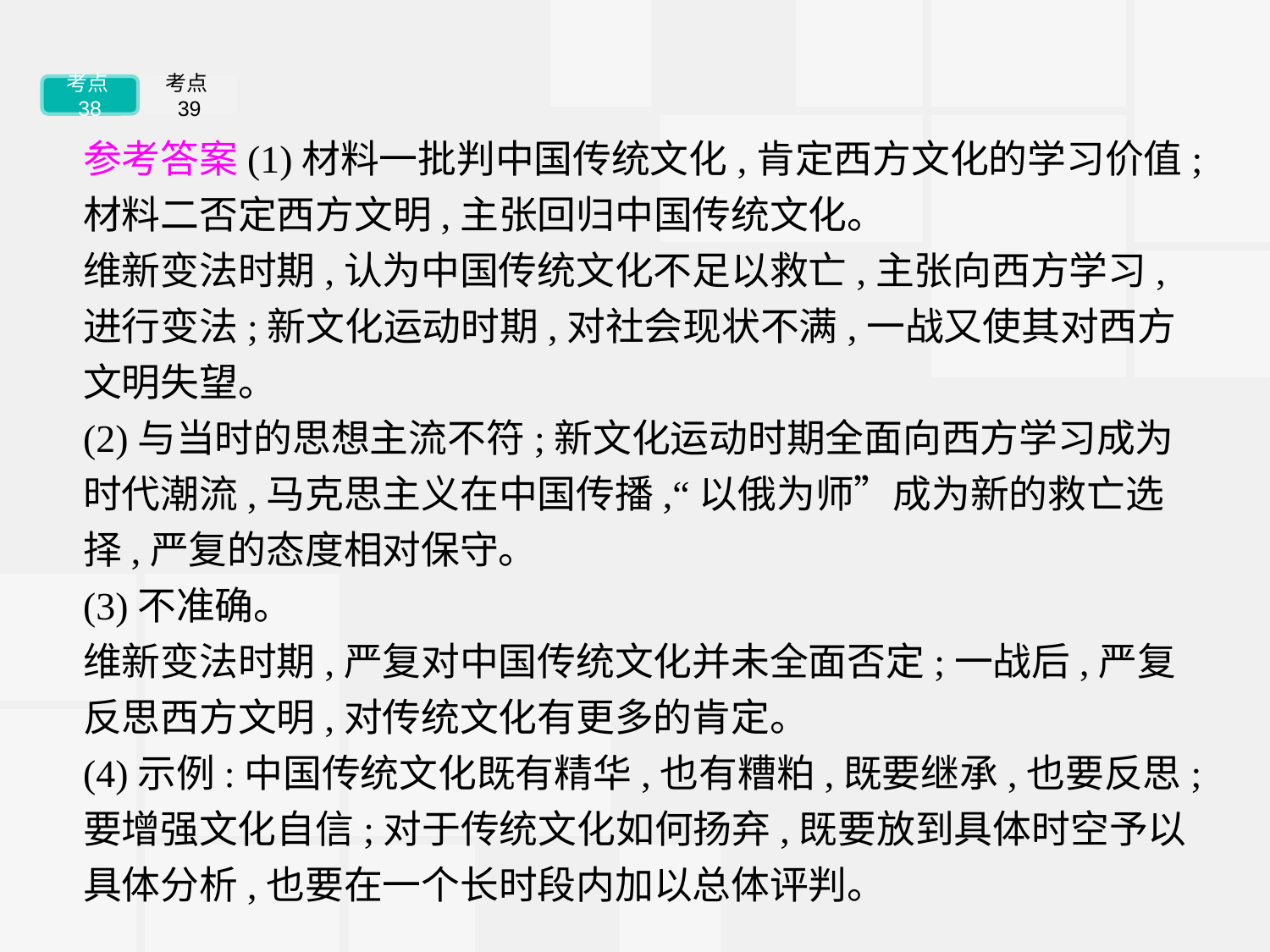

考点38
考点39
参考答案(1)材料一批判中国传统文化,肯定西方文化的学习价值;材料二否定西方文明,主张回归中国传统文化。
维新变法时期,认为中国传统文化不足以救亡,主张向西方学习,进行变法;新文化运动时期,对社会现状不满,一战又使其对西方文明失望。
(2)与当时的思想主流不符;新文化运动时期全面向西方学习成为时代潮流,马克思主义在中国传播,“以俄为师”成为新的救亡选择,严复的态度相对保守。
(3)不准确。
维新变法时期,严复对中国传统文化并未全面否定;一战后,严复反思西方文明,对传统文化有更多的肯定。
(4)示例:中国传统文化既有精华,也有糟粕,既要继承,也要反思;要增强文化自信;对于传统文化如何扬弃,既要放到具体时空予以具体分析,也要在一个长时段内加以总体评判。